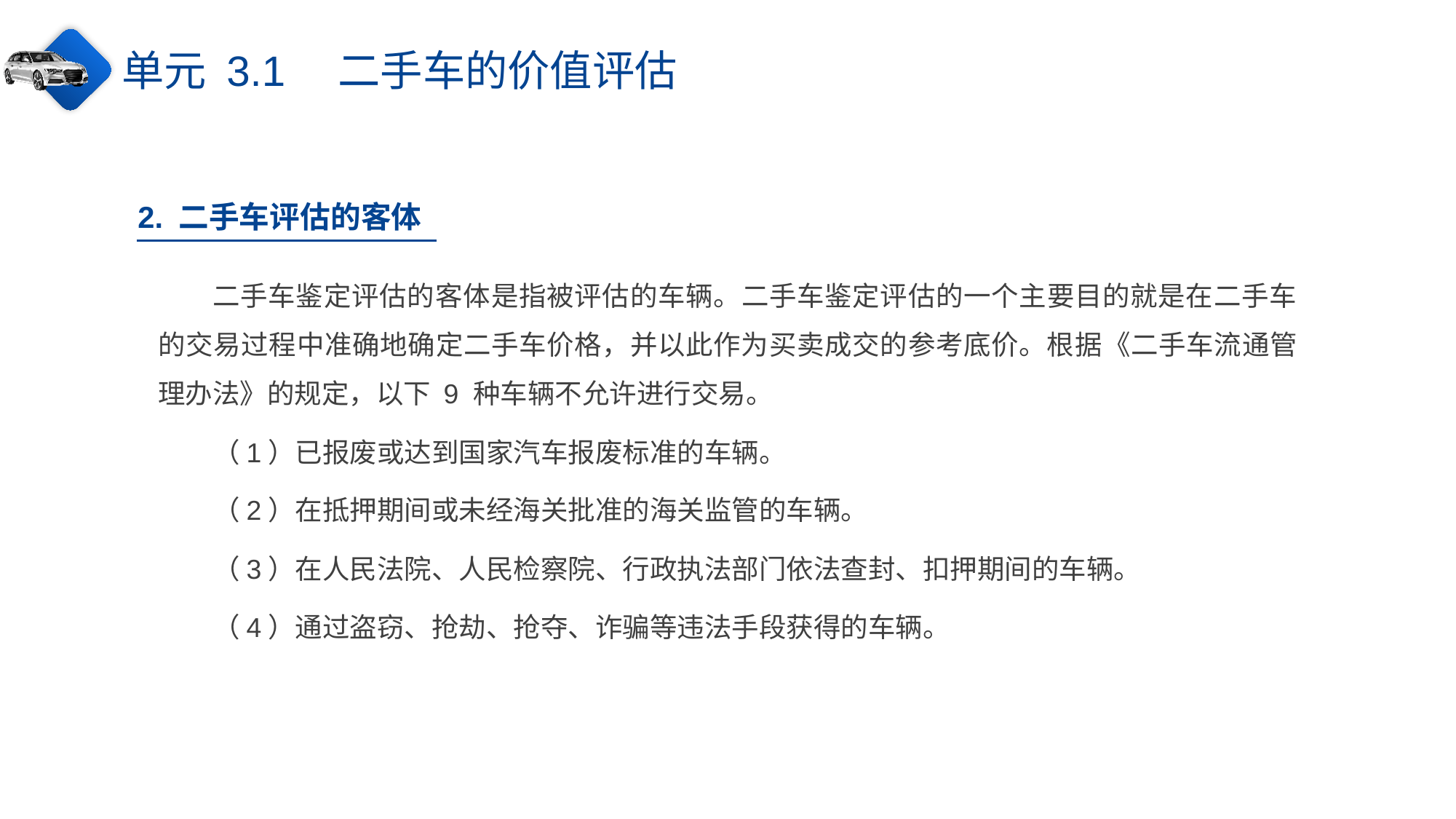

单元 3.1　二手车的价值评估
2. 二手车评估的客体
二手车鉴定评估的客体是指被评估的车辆。二手车鉴定评估的一个主要目的就是在二手车的交易过程中准确地确定二手车价格，并以此作为买卖成交的参考底价。根据《二手车流通管理办法》的规定，以下 9 种车辆不允许进行交易。
（1）已报废或达到国家汽车报废标准的车辆。
（2）在抵押期间或未经海关批准的海关监管的车辆。
（3）在人民法院、人民检察院、行政执法部门依法查封、扣押期间的车辆。
（4）通过盗窃、抢劫、抢夺、诈骗等违法手段获得的车辆。